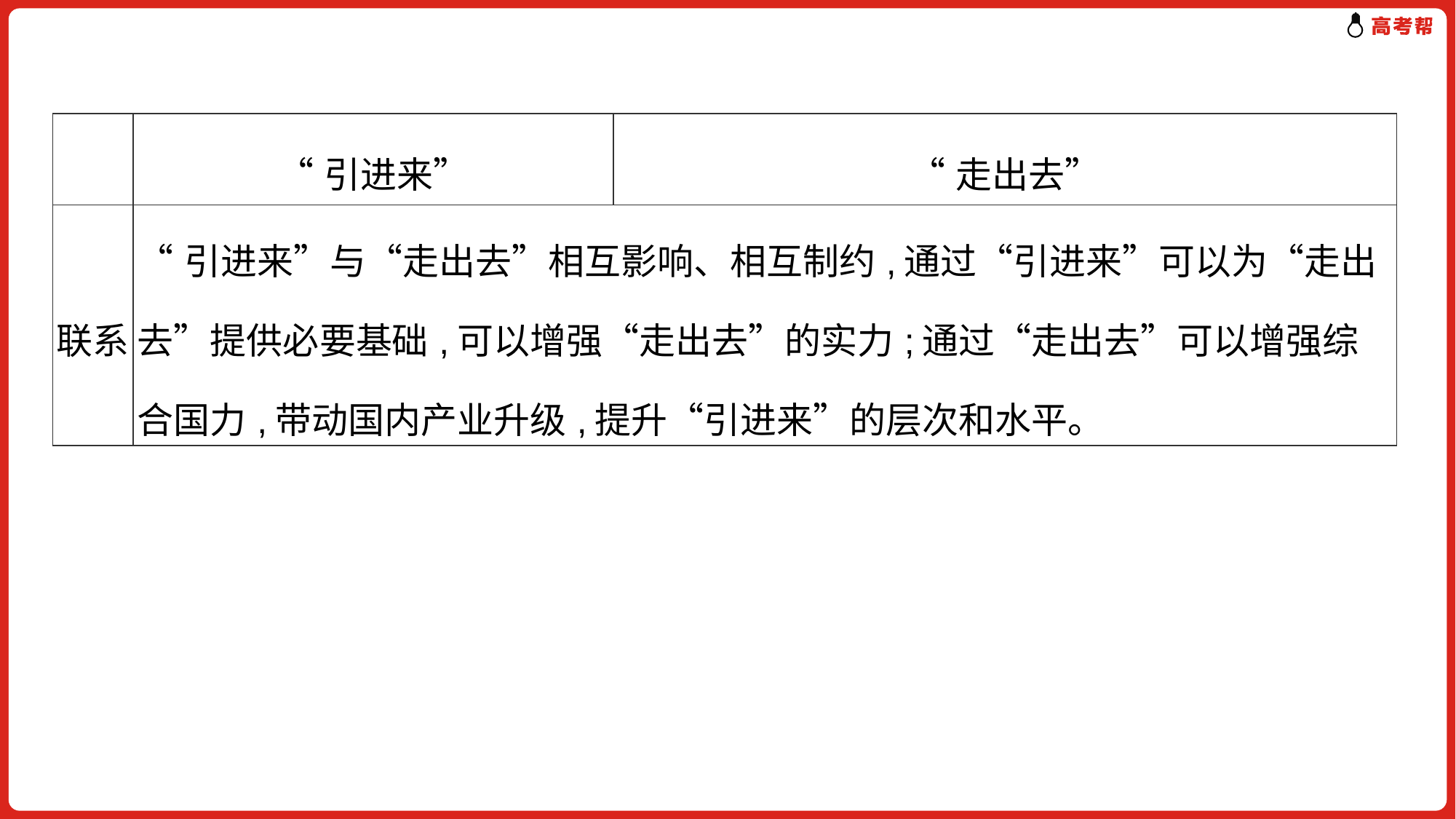

|  | “引进来” | “走出去” |
| --- | --- | --- |
| 联系 | “引进来”与“走出去”相互影响、相互制约,通过“引进来”可以为“走出去”提供必要基础,可以增强“走出去”的实力;通过“走出去”可以增强综合国力,带动国内产业升级,提升“引进来”的层次和水平。 |  |